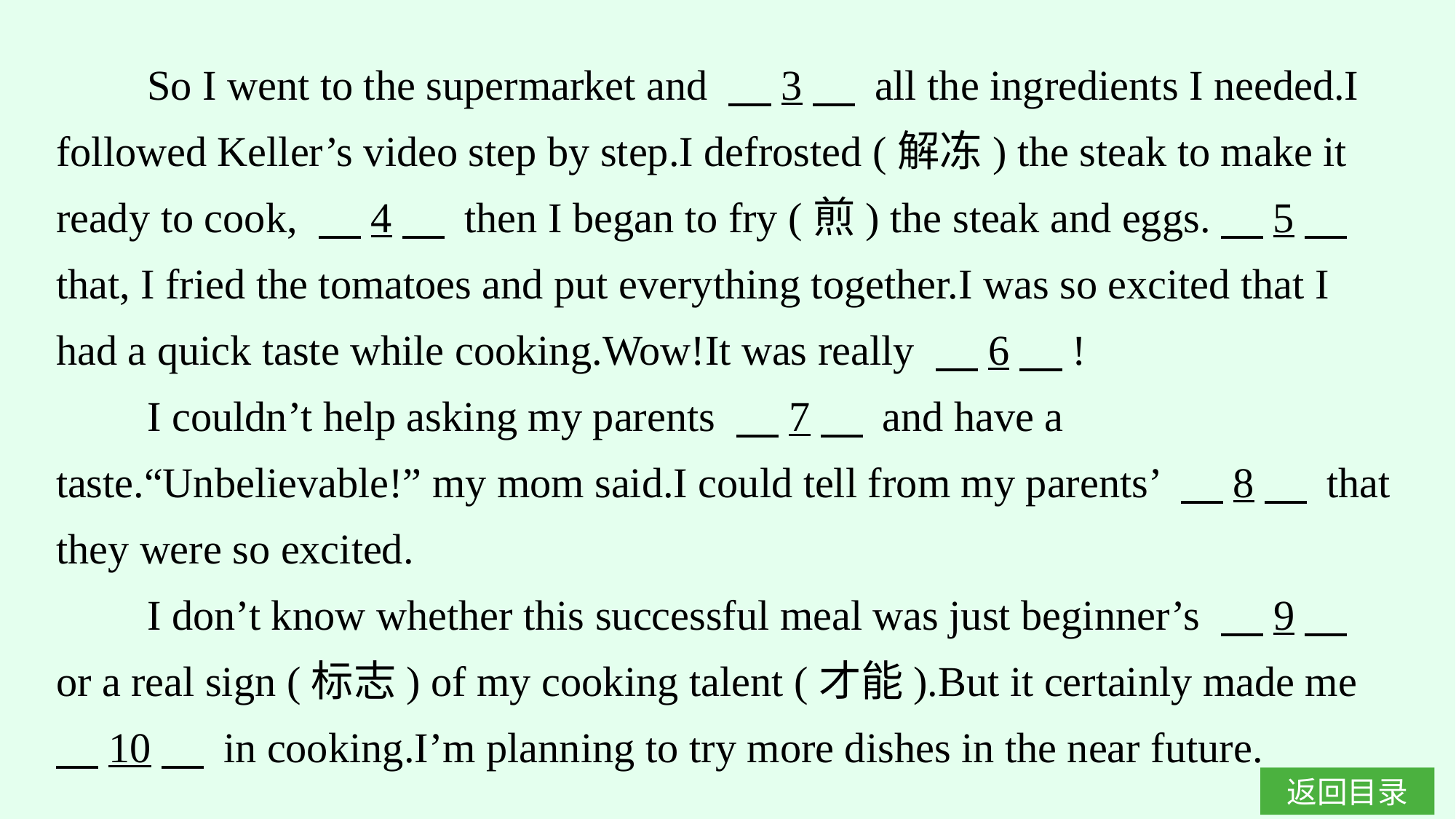

So I went to the supermarket and 　3　 all the ingredients I needed.I followed Keller’s video step by step.I defrosted (解冻) the steak to make it ready to cook, 　4　 then I began to fry (煎) the steak and eggs.　5　 that, I fried the tomatoes and put everything together.I was so excited that I had a quick taste while cooking.Wow!It was really 　6　!
I couldn’t help asking my parents 　7　 and have a taste.“Unbelievable!” my mom said.I could tell from my parents’ 　8　 that they were so excited.
I don’t know whether this successful meal was just beginner’s 　9　 or a real sign (标志) of my cooking talent (才能).But it certainly made me 　10　 in cooking.I’m planning to try more dishes in the near future.